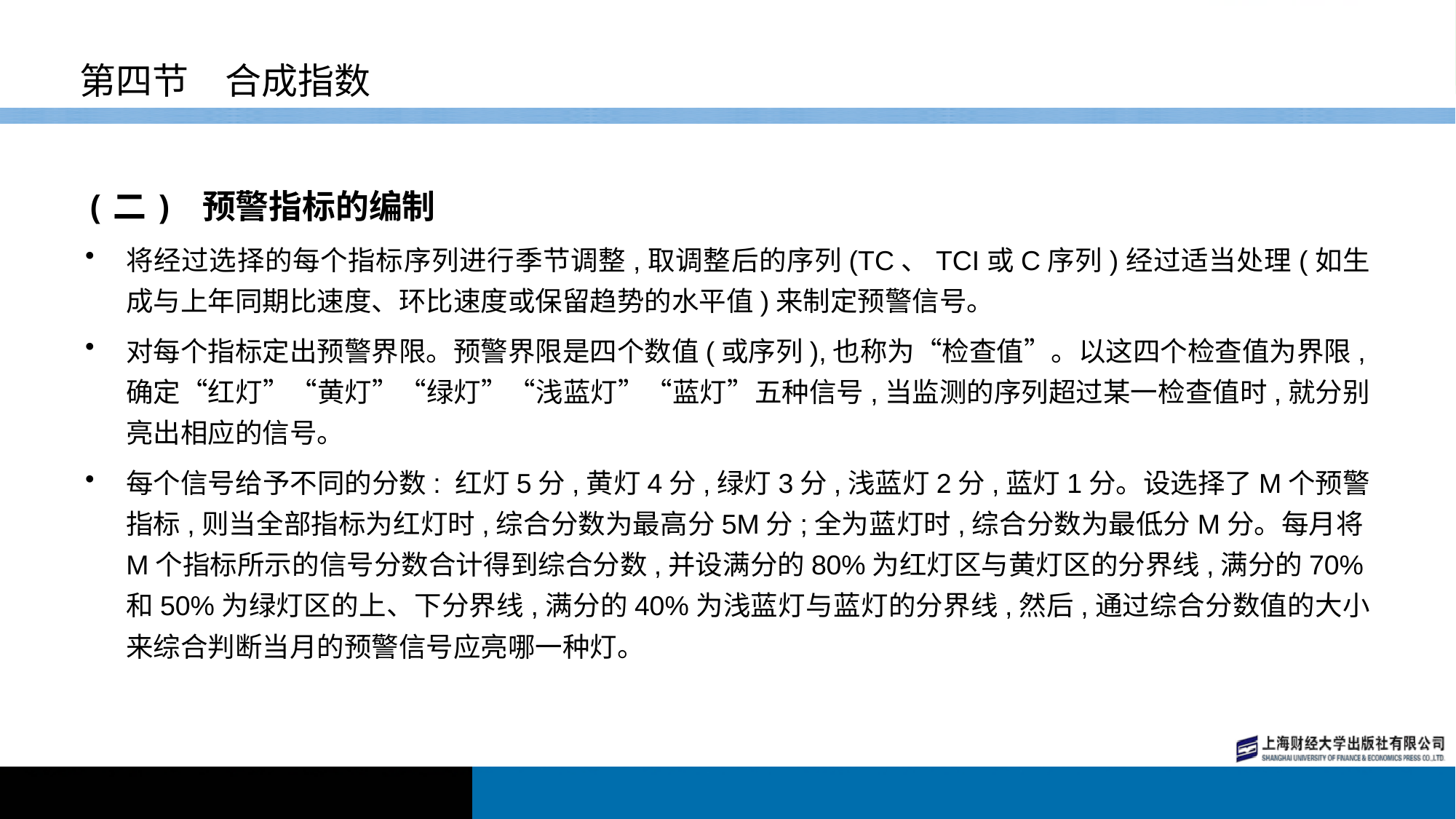

# 第四节　合成指数
(二) 预警指标的编制
将经过选择的每个指标序列进行季节调整,取调整后的序列(TC、TCI或C序列)经过适当处理(如生成与上年同期比速度、环比速度或保留趋势的水平值)来制定预警信号。
对每个指标定出预警界限。预警界限是四个数值(或序列),也称为“检查值”。以这四个检查值为界限,确定“红灯”“黄灯”“绿灯”“浅蓝灯”“蓝灯”五种信号,当监测的序列超过某一检查值时,就分别亮出相应的信号。
每个信号给予不同的分数: 红灯5分,黄灯4分,绿灯3分,浅蓝灯2分,蓝灯1分。设选择了M个预警指标,则当全部指标为红灯时,综合分数为最高分5M分;全为蓝灯时,综合分数为最低分M分。每月将M个指标所示的信号分数合计得到综合分数,并设满分的80%为红灯区与黄灯区的分界线,满分的70%和50%为绿灯区的上、下分界线,满分的40%为浅蓝灯与蓝灯的分界线,然后,通过综合分数值的大小来综合判断当月的预警信号应亮哪一种灯。
20